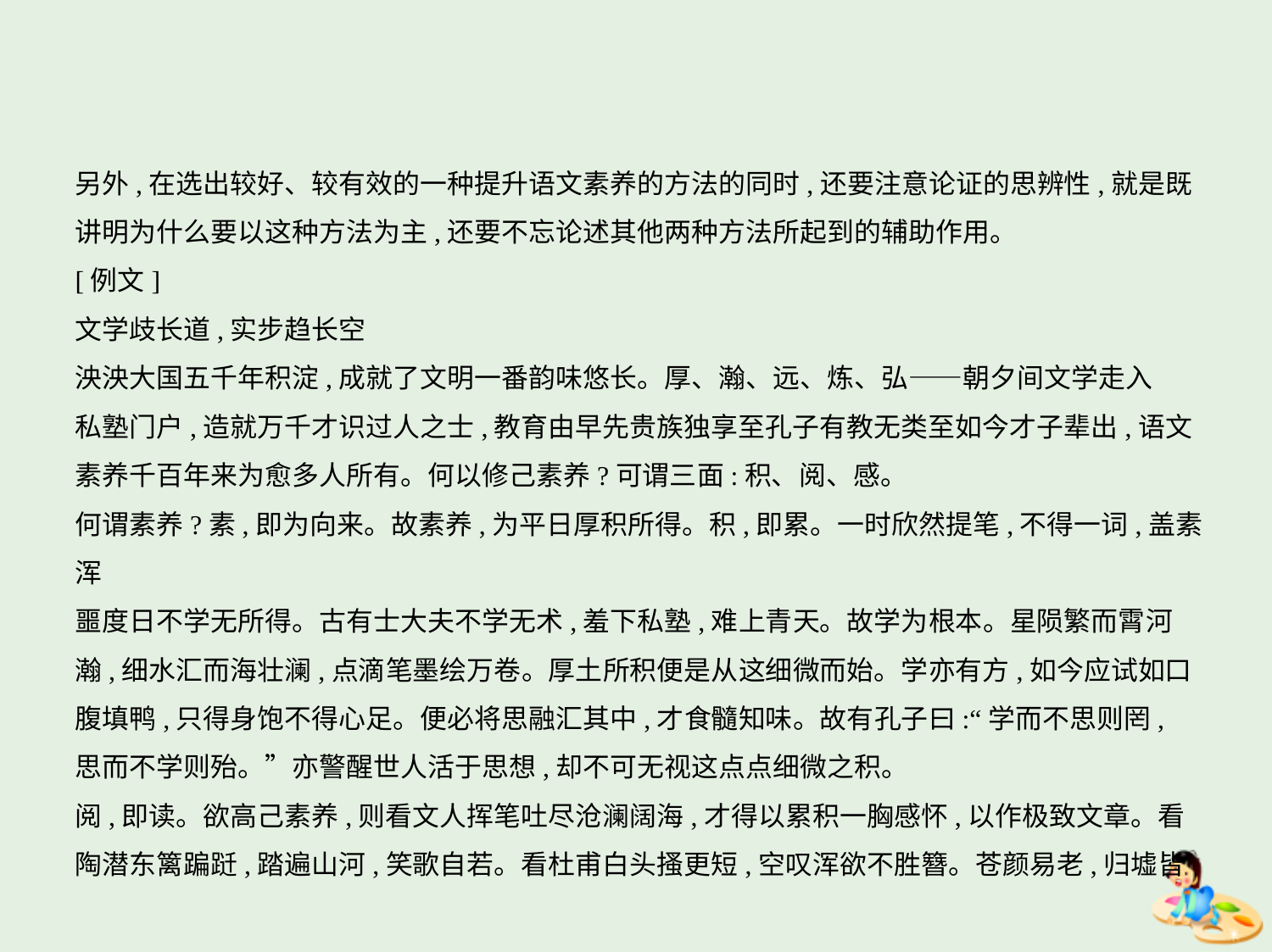

另外,在选出较好、较有效的一种提升语文素养的方法的同时,还要注意论证的思辨性,就是既
讲明为什么要以这种方法为主,还要不忘论述其他两种方法所起到的辅助作用。
[例文]
文学歧长道,实步趋长空
泱泱大国五千年积淀,成就了文明一番韵味悠长。厚、瀚、远、炼、弘——朝夕间文学走入
私塾门户,造就万千才识过人之士,教育由早先贵族独享至孔子有教无类至如今才子辈出,语文
素养千百年来为愈多人所有。何以修己素养?可谓三面:积、阅、感。
何谓素养?素,即为向来。故素养,为平日厚积所得。积,即累。一时欣然提笔,不得一词,盖素浑
噩度日不学无所得。古有士大夫不学无术,羞下私塾,难上青天。故学为根本。星陨繁而霄河
瀚,细水汇而海壮澜,点滴笔墨绘万卷。厚土所积便是从这细微而始。学亦有方,如今应试如口
腹填鸭,只得身饱不得心足。便必将思融汇其中,才食髓知味。故有孔子曰:“学而不思则罔,
思而不学则殆。”亦警醒世人活于思想,却不可无视这点点细微之积。
阅,即读。欲高己素养,则看文人挥笔吐尽沧澜阔海,才得以累积一胸感怀,以作极致文章。看
陶潜东篱蹁跹,踏遍山河,笑歌自若。看杜甫白头搔更短,空叹浑欲不胜簪。苍颜易老,归墟皆